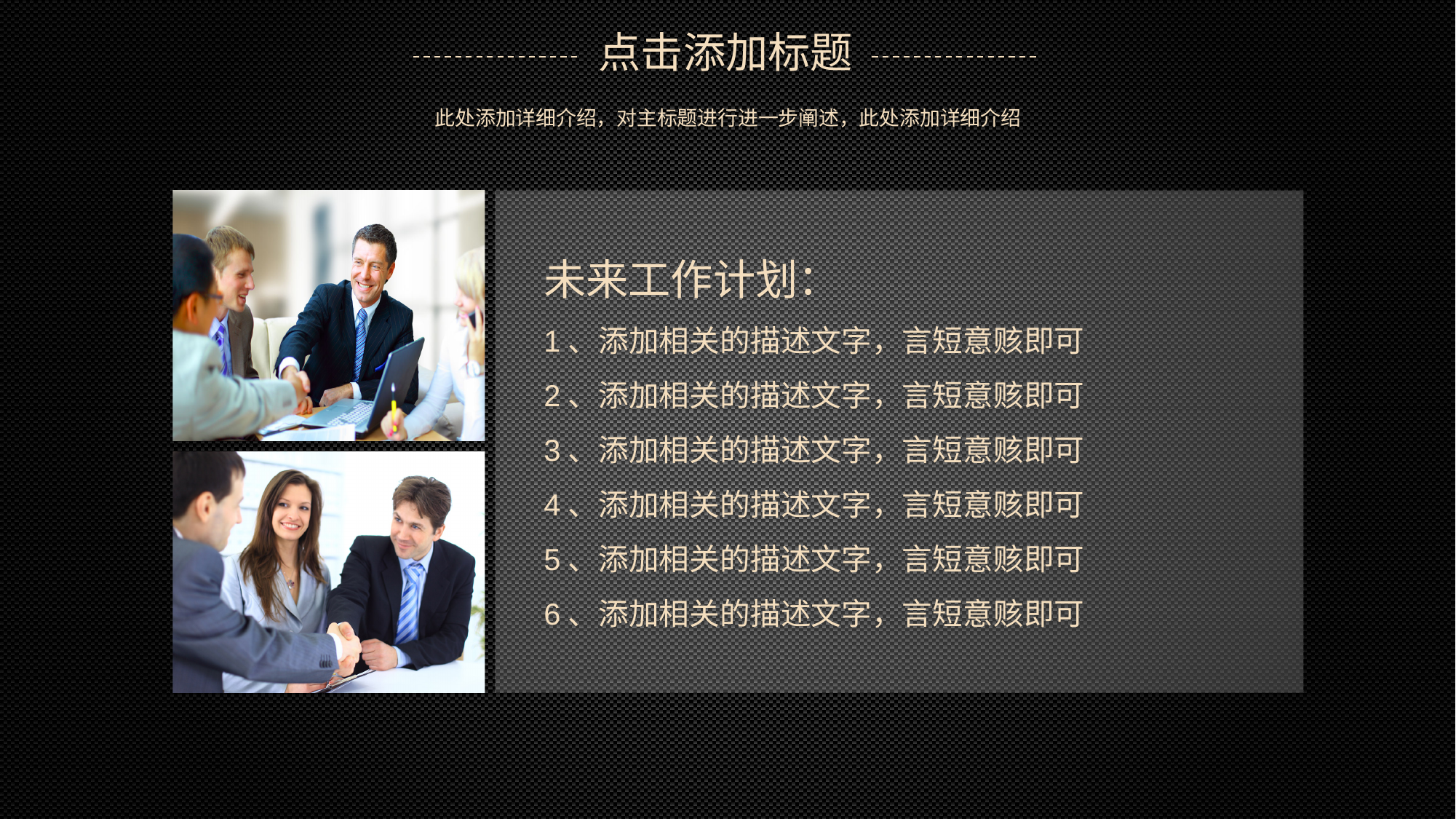

点击添加标题
此处添加详细介绍，对主标题进行进一步阐述，此处添加详细介绍

未来工作计划：
1、添加相关的描述文字，言短意赅即可
2、添加相关的描述文字，言短意赅即可
3、添加相关的描述文字，言短意赅即可
4、添加相关的描述文字，言短意赅即可
5、添加相关的描述文字，言短意赅即可
6、添加相关的描述文字，言短意赅即可